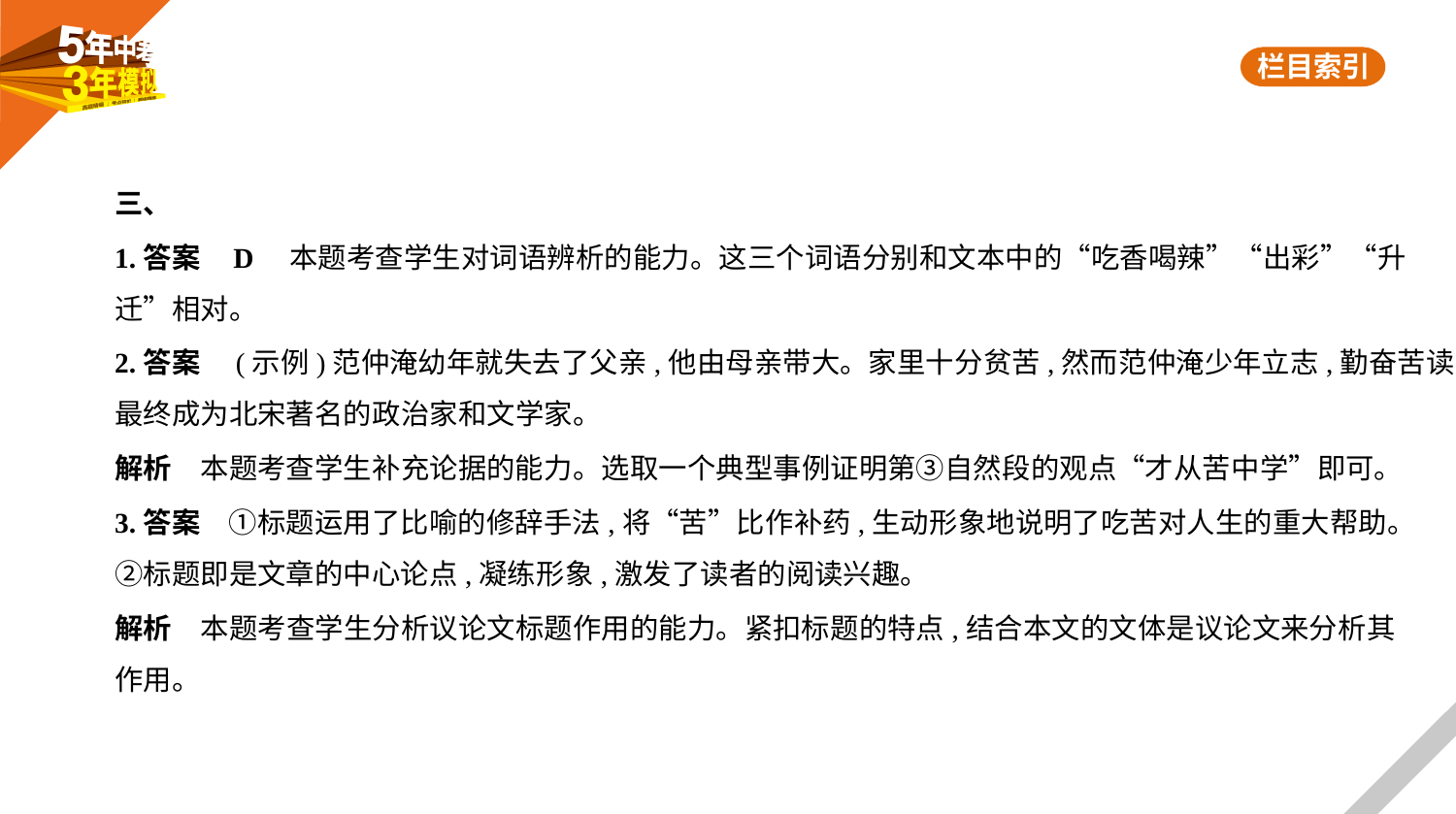

三、
1.答案    D　本题考查学生对词语辨析的能力。这三个词语分别和文本中的“吃香喝辣”“出彩”“升
迁”相对。
2.答案　(示例)范仲淹幼年就失去了父亲,他由母亲带大。家里十分贫苦,然而范仲淹少年立志,勤奋苦读,
最终成为北宋著名的政治家和文学家。
解析　本题考查学生补充论据的能力。选取一个典型事例证明第③自然段的观点“才从苦中学”即可。
3.答案　①标题运用了比喻的修辞手法,将“苦”比作补药,生动形象地说明了吃苦对人生的重大帮助。
②标题即是文章的中心论点,凝练形象,激发了读者的阅读兴趣。
解析　本题考查学生分析议论文标题作用的能力。紧扣标题的特点,结合本文的文体是议论文来分析其
作用。